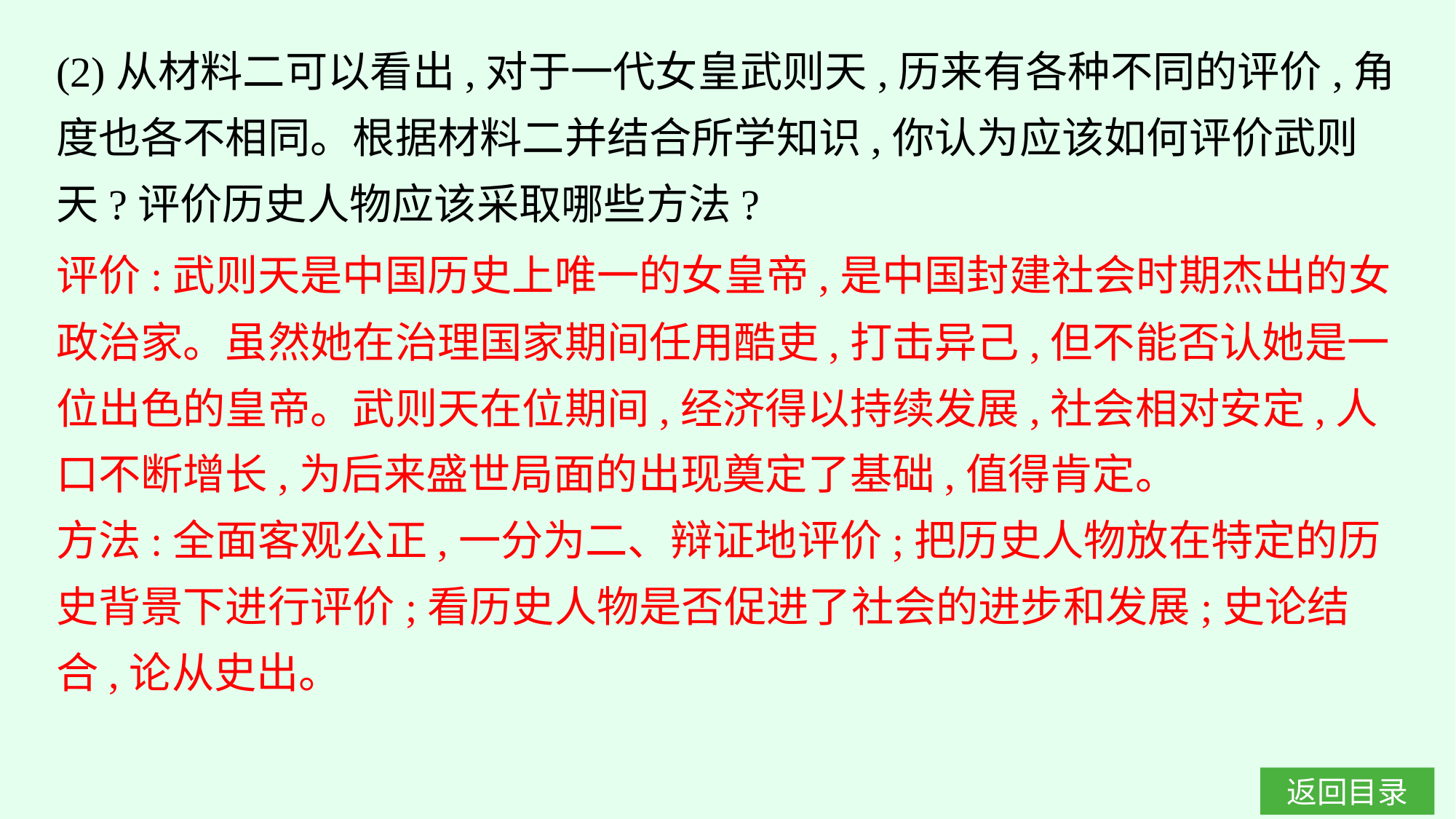

(2)从材料二可以看出,对于一代女皇武则天,历来有各种不同的评价,角度也各不相同。根据材料二并结合所学知识,你认为应该如何评价武则天?评价历史人物应该采取哪些方法?
评价:武则天是中国历史上唯一的女皇帝,是中国封建社会时期杰出的女政治家。虽然她在治理国家期间任用酷吏,打击异己,但不能否认她是一位出色的皇帝。武则天在位期间,经济得以持续发展,社会相对安定,人口不断增长,为后来盛世局面的出现奠定了基础,值得肯定。
方法:全面客观公正,一分为二、辩证地评价;把历史人物放在特定的历史背景下进行评价;看历史人物是否促进了社会的进步和发展;史论结合,论从史出。